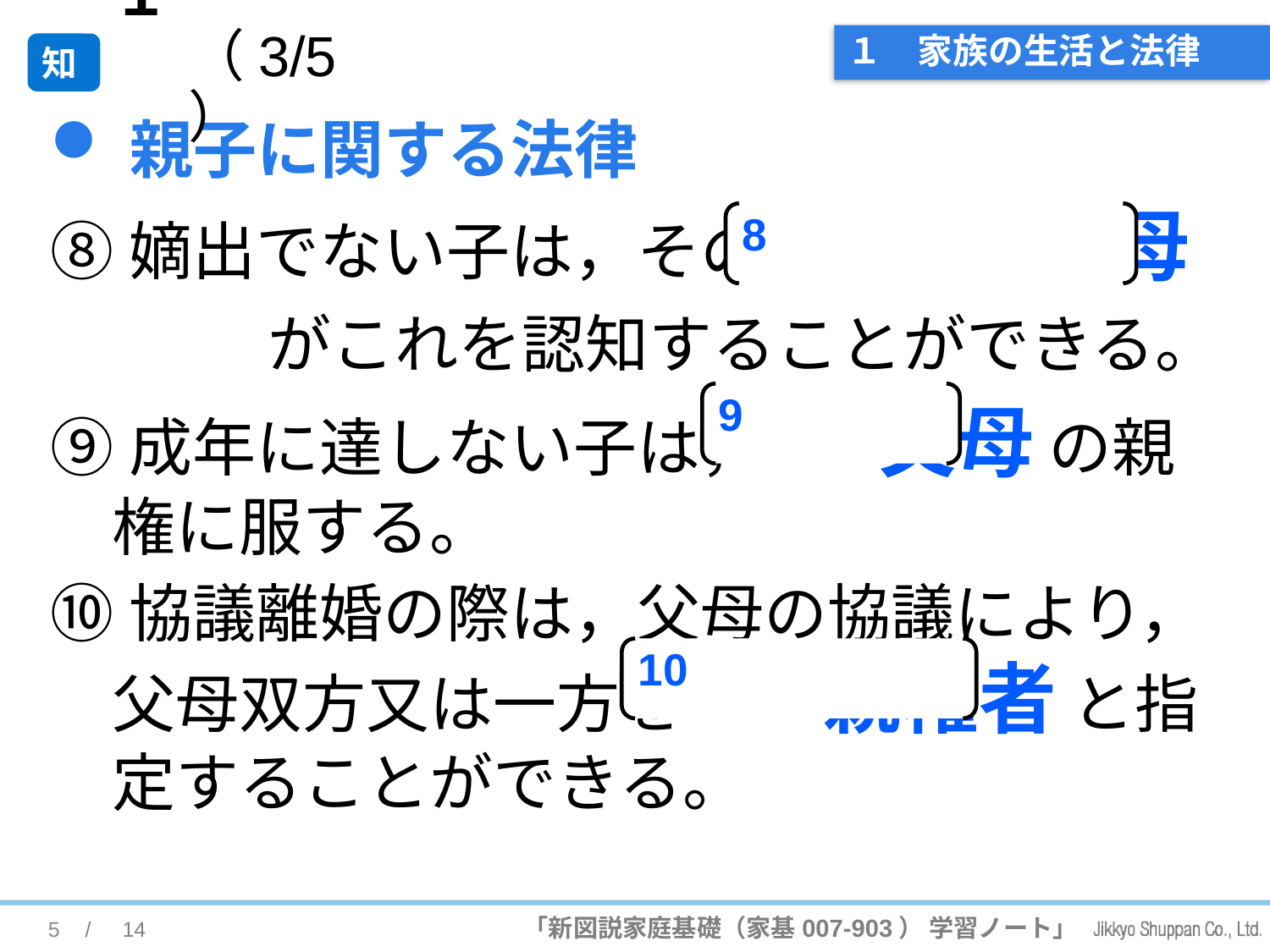

１　（3/5）
# １　家族の生活と法律
知
親子に関する法律
⑧嫡出でない子は，その (8) 父又は母　　がこれを認知することができる。
⑨成年に達しない子は， (9) 父母 の親権に服する。
⑩協議離婚の際は，父母の協議により，父母双方又は一方を (10) 親権者 と指定することができる。
8
9
10
5